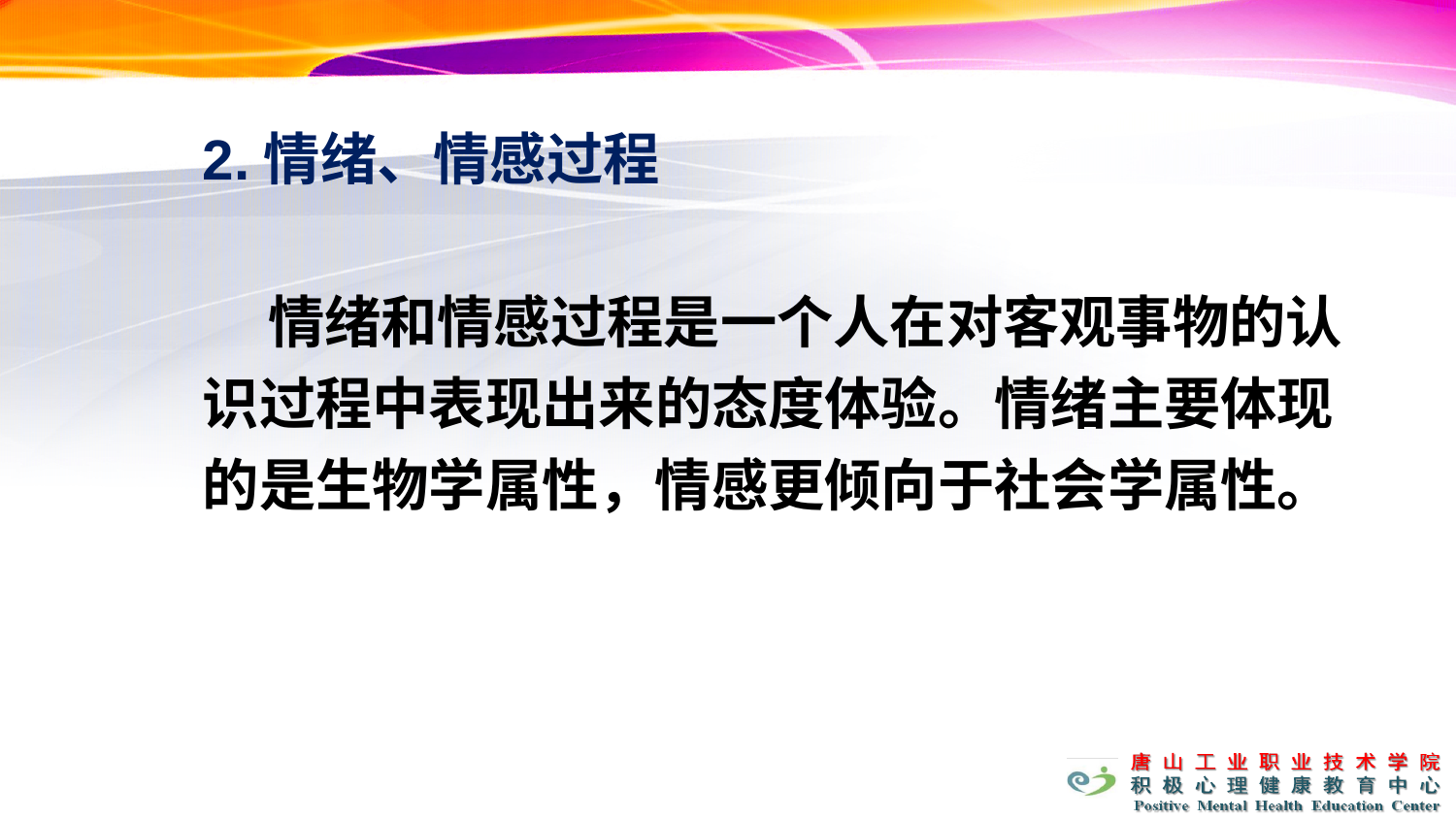

2.情绪、情感过程

    情绪和情感过程是一个人在对客观事物的认识过程中表现出来的态度体验。情绪主要体现的是生物学属性，情感更倾向于社会学属性。